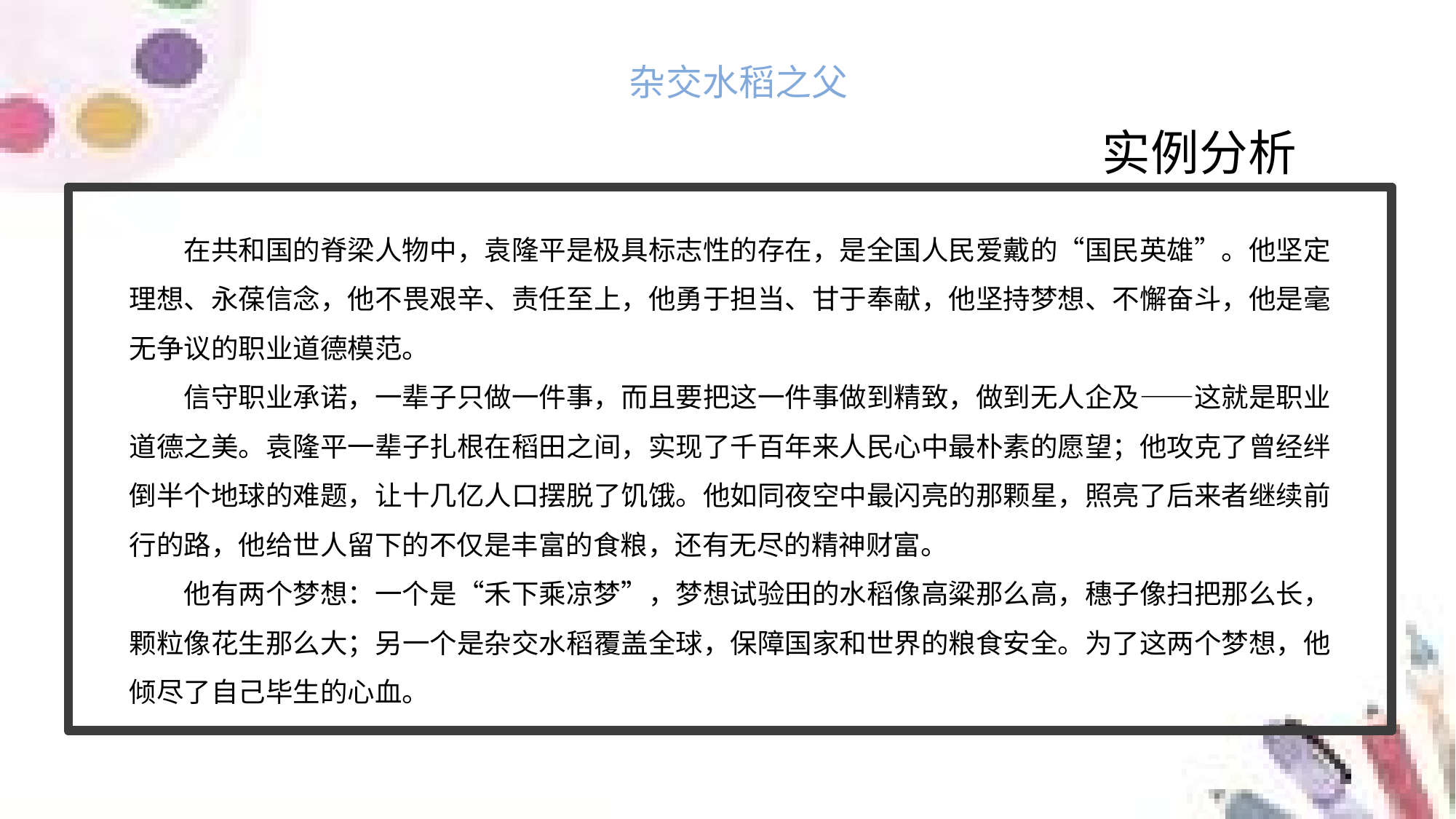

杂交水稻之父
实例分析

在共和国的脊梁人物中，袁隆平是极具标志性的存在，是全国人民爱戴的“国民英雄”。他坚定理想、永葆信念，他不畏艰辛、责任至上，他勇于担当、甘于奉献，他坚持梦想、不懈奋斗，他是毫无争议的职业道德模范。
信守职业承诺，一辈子只做一件事，而且要把这一件事做到精致，做到无人企及——这就是职业道德之美。袁隆平一辈子扎根在稻田之间，实现了千百年来人民心中最朴素的愿望；他攻克了曾经绊倒半个地球的难题，让十几亿人口摆脱了饥饿。他如同夜空中最闪亮的那颗星，照亮了后来者继续前行的路，他给世人留下的不仅是丰富的食粮，还有无尽的精神财富。
他有两个梦想：一个是“禾下乘凉梦”，梦想试验田的水稻像高粱那么高，穗子像扫把那么长，颗粒像花生那么大；另一个是杂交水稻覆盖全球，保障国家和世界的粮食安全。为了这两个梦想，他倾尽了自己毕生的心血。